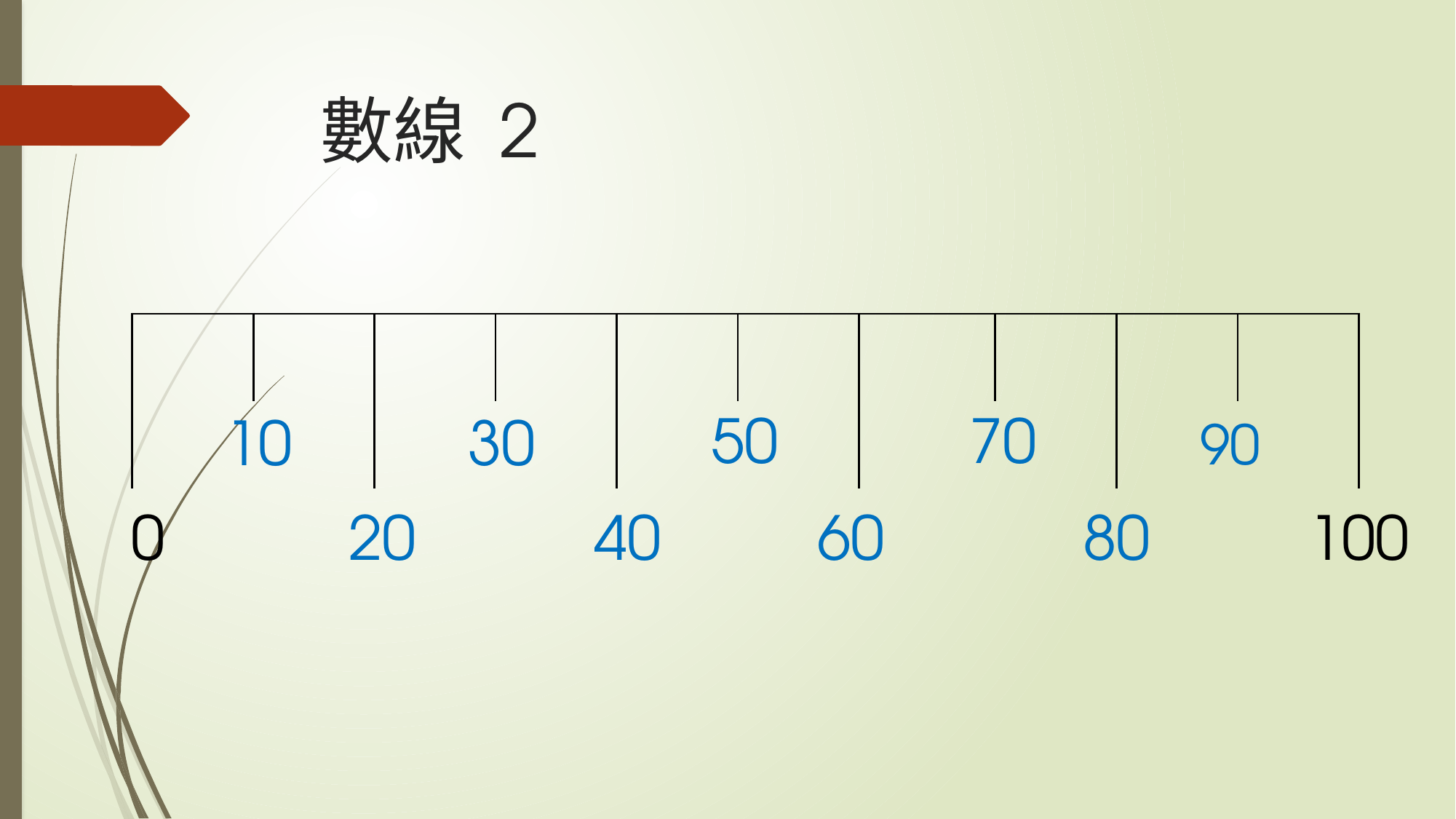

# 數線 2
|  |  |  |  |  |  |  |  |  |  |  |
| --- | --- | --- | --- | --- | --- | --- | --- | --- | --- | --- |
|  |  |  |  |  |  |  |  |  |  |  |
70
50
10
30
90
20
40
0
60
80
100